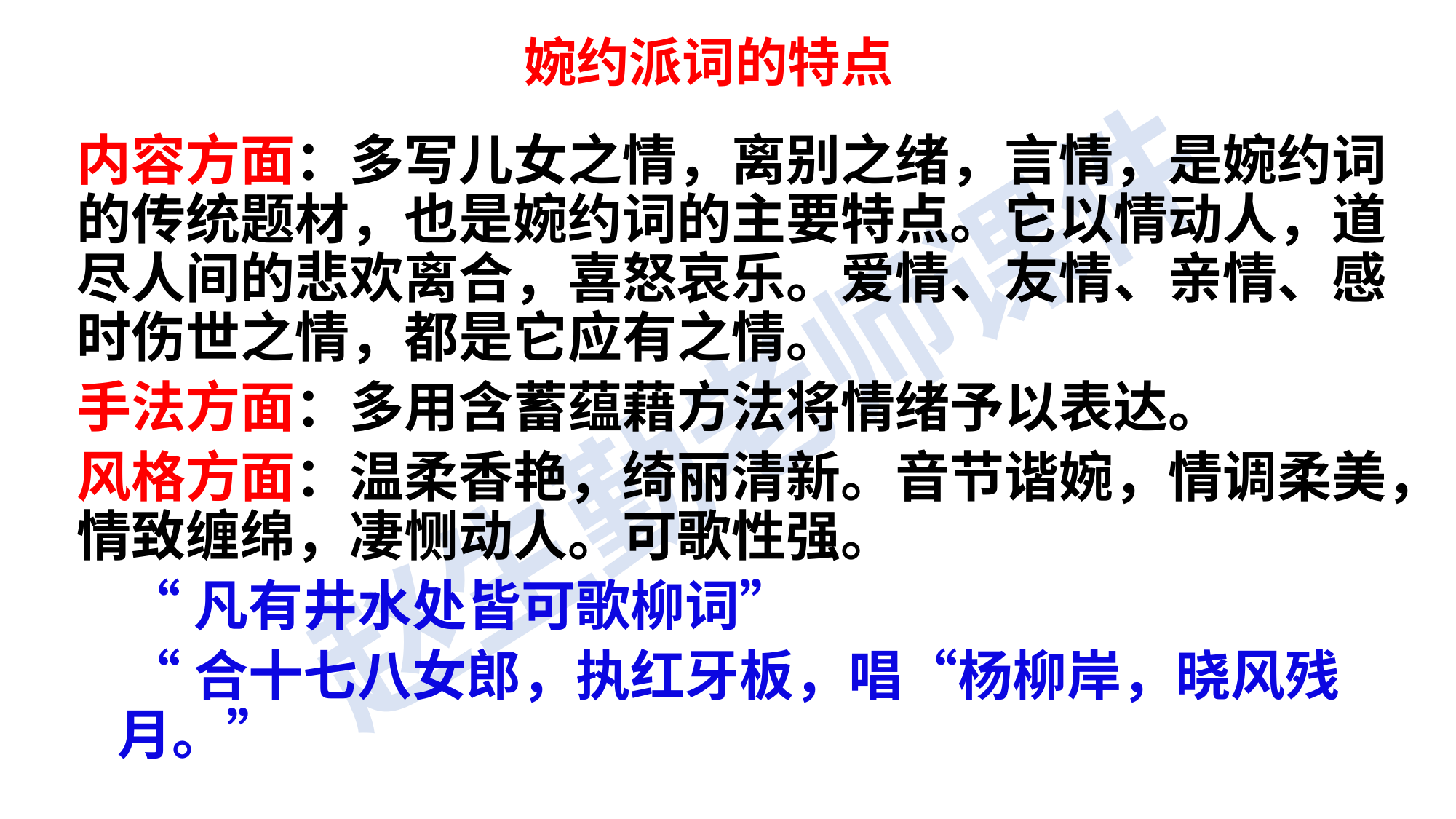

# 婉约派词的特点
内容方面：多写儿女之情，离别之绪，言情，是婉约词的传统题材，也是婉约词的主要特点。它以情动人，道尽人间的悲欢离合，喜怒哀乐。爱情、友情、亲情、感时伤世之情，都是它应有之情。
手法方面：多用含蓄蕴藉方法将情绪予以表达。
风格方面：温柔香艳，绮丽清新。音节谐婉，情调柔美，情致缠绵，凄恻动人。可歌性强。
    “凡有井水处皆可歌柳词”
    “合十七八女郎，执红牙板，唱“杨柳岸，晓风残月。”